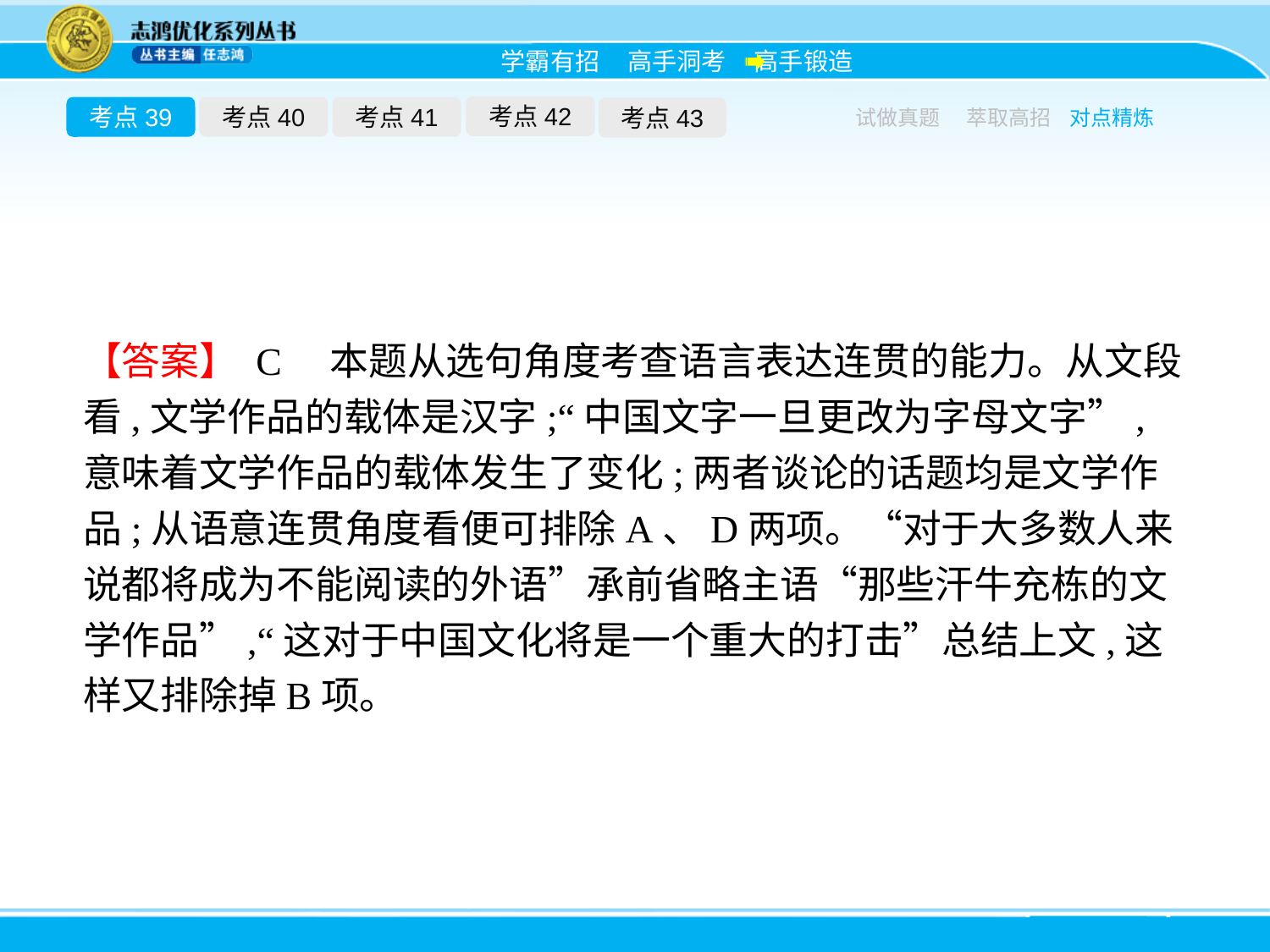

考点42
考点39
考点40
考点41
考点43
试做真题
萃取高招
对点精炼
【答案】 C　本题从选句角度考查语言表达连贯的能力。从文段看,文学作品的载体是汉字;“中国文字一旦更改为字母文字”,意味着文学作品的载体发生了变化;两者谈论的话题均是文学作品;从语意连贯角度看便可排除A、D两项。“对于大多数人来说都将成为不能阅读的外语”承前省略主语“那些汗牛充栋的文学作品”,“这对于中国文化将是一个重大的打击”总结上文,这样又排除掉B项。